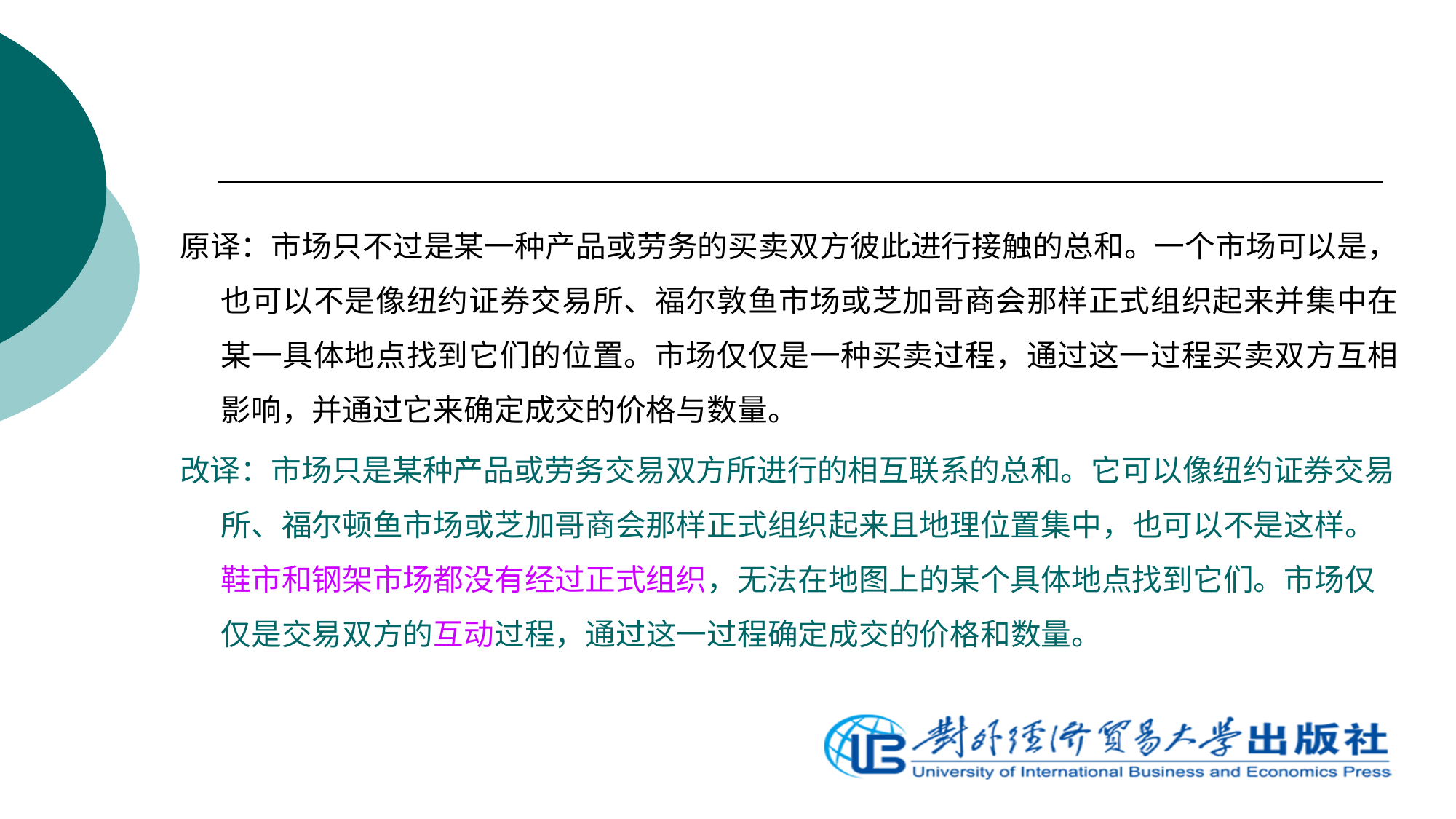

原译：市场只不过是某一种产品或劳务的买卖双方彼此进行接触的总和。一个市场可以是，也可以不是像纽约证券交易所、福尔敦鱼市场或芝加哥商会那样正式组织起来并集中在某一具体地点找到它们的位置。市场仅仅是一种买卖过程，通过这一过程买卖双方互相影响，并通过它来确定成交的价格与数量。
改译：市场只是某种产品或劳务交易双方所进行的相互联系的总和。它可以像纽约证券交易所、福尔顿鱼市场或芝加哥商会那样正式组织起来且地理位置集中，也可以不是这样。鞋市和钢架市场都没有经过正式组织，无法在地图上的某个具体地点找到它们。市场仅仅是交易双方的互动过程，通过这一过程确定成交的价格和数量。